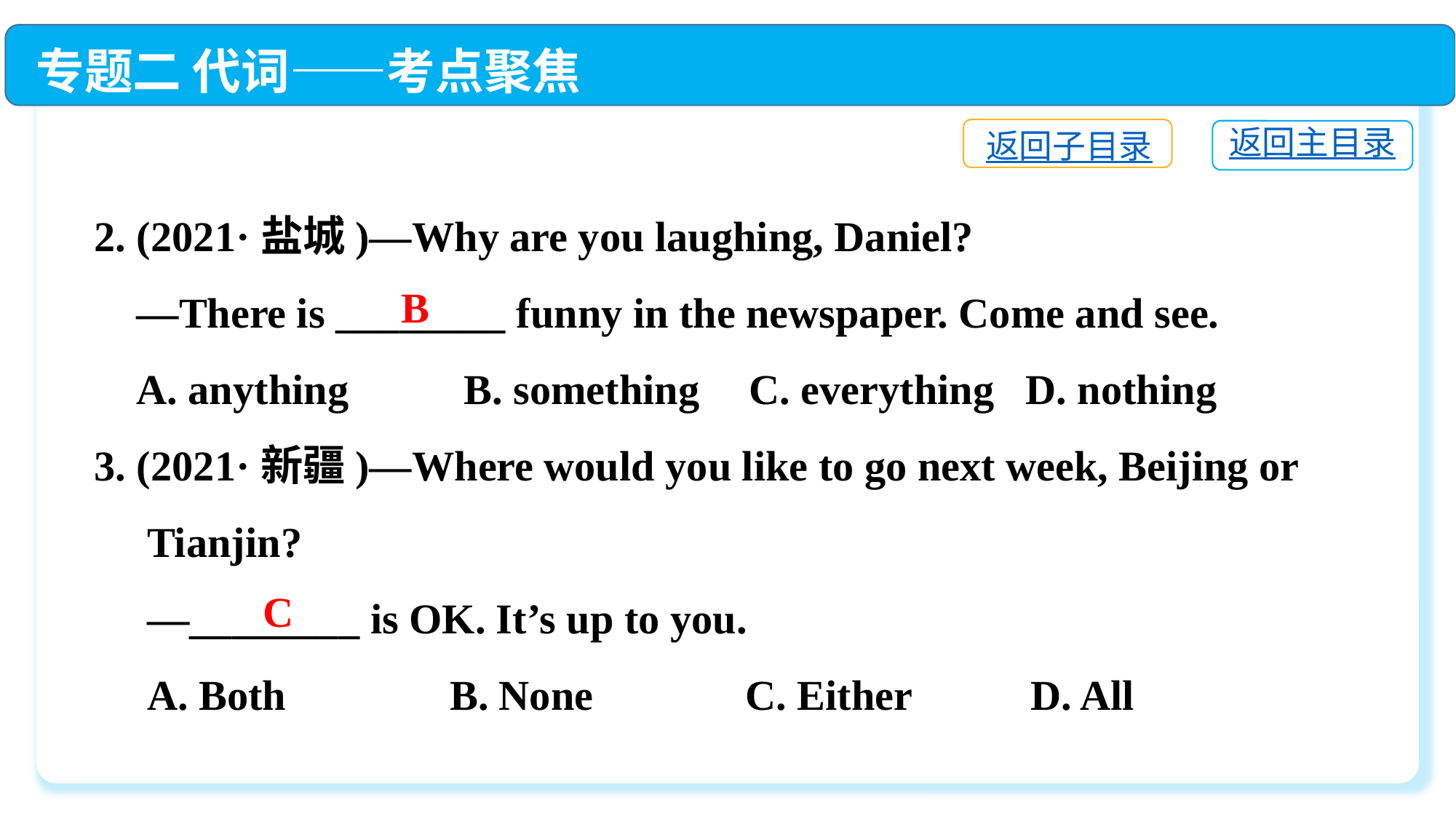

专题二 代词——考点聚焦

返回子目录
返回主目录
2. (2021·盐城)—Why are you laughing, Daniel?
    —There is ________ funny in the newspaper. Come and see.
    A. anything	    B. something	C. everything   D. nothing
3. (2021·新疆)—Where would you like to go next week, Beijing or
     Tianjin?
     —________ is OK. It’s up to you.
     A. Both	             B. None	          C. Either	      D. All

B
C